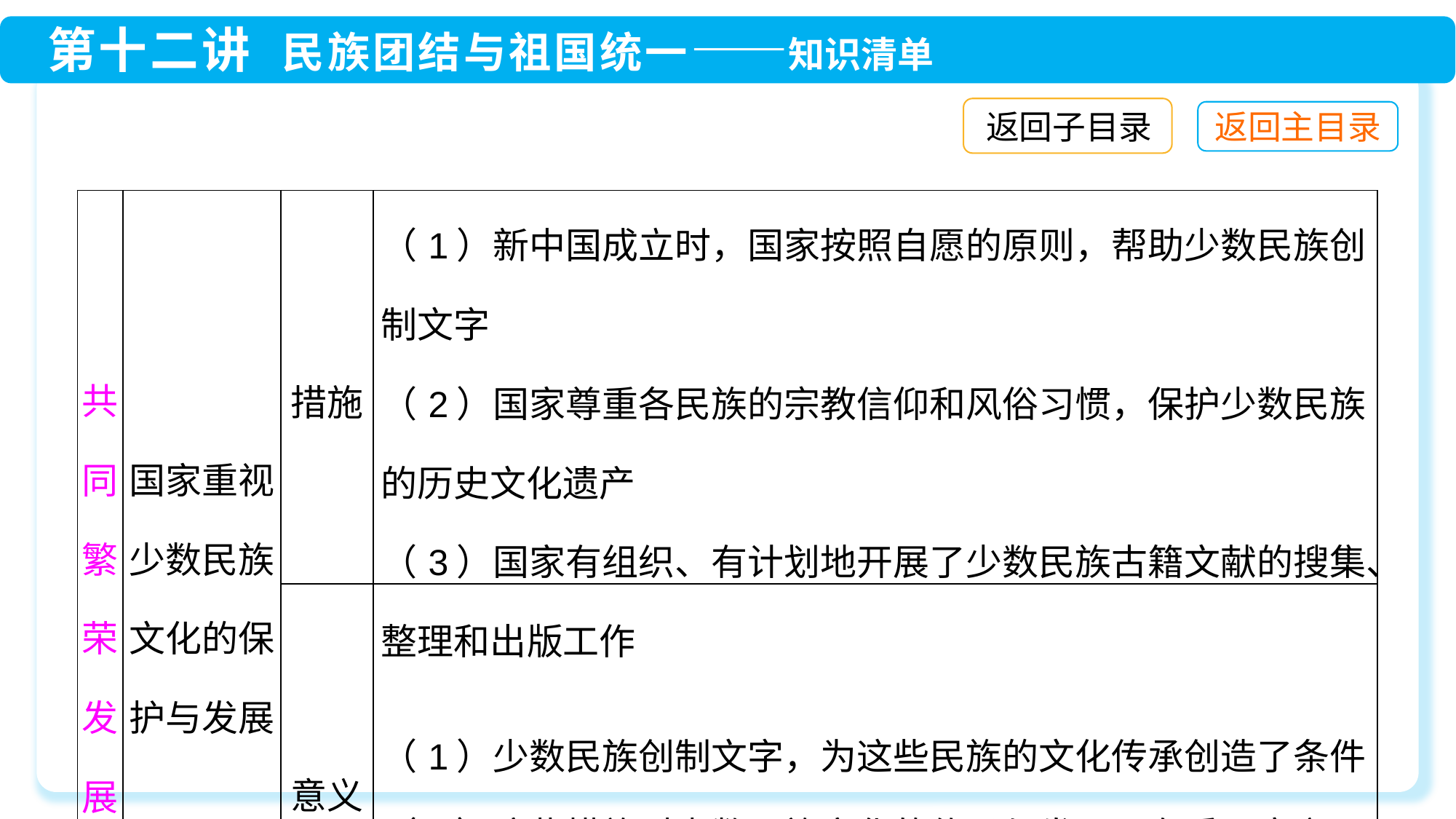

返回子目录
| 共同繁荣发展 | 国家重视少数民族文化的保护与发展 | 措施 | （1）新中国成立时，国家按照自愿的原则，帮助少数民族创制文字 （2）国家尊重各民族的宗教信仰和风俗习惯，保护少数民族的历史文化遗产 （3）国家有组织、有计划地开展了少数民族古籍文献的搜集、整理和出版工作 |
| --- | --- | --- | --- |
|  |  | 意义 | （1）少数民族创制文字，为这些民族的文化传承创造了条件 （2）这些措施对少数民族文化的传承与发展具有重要意义 |